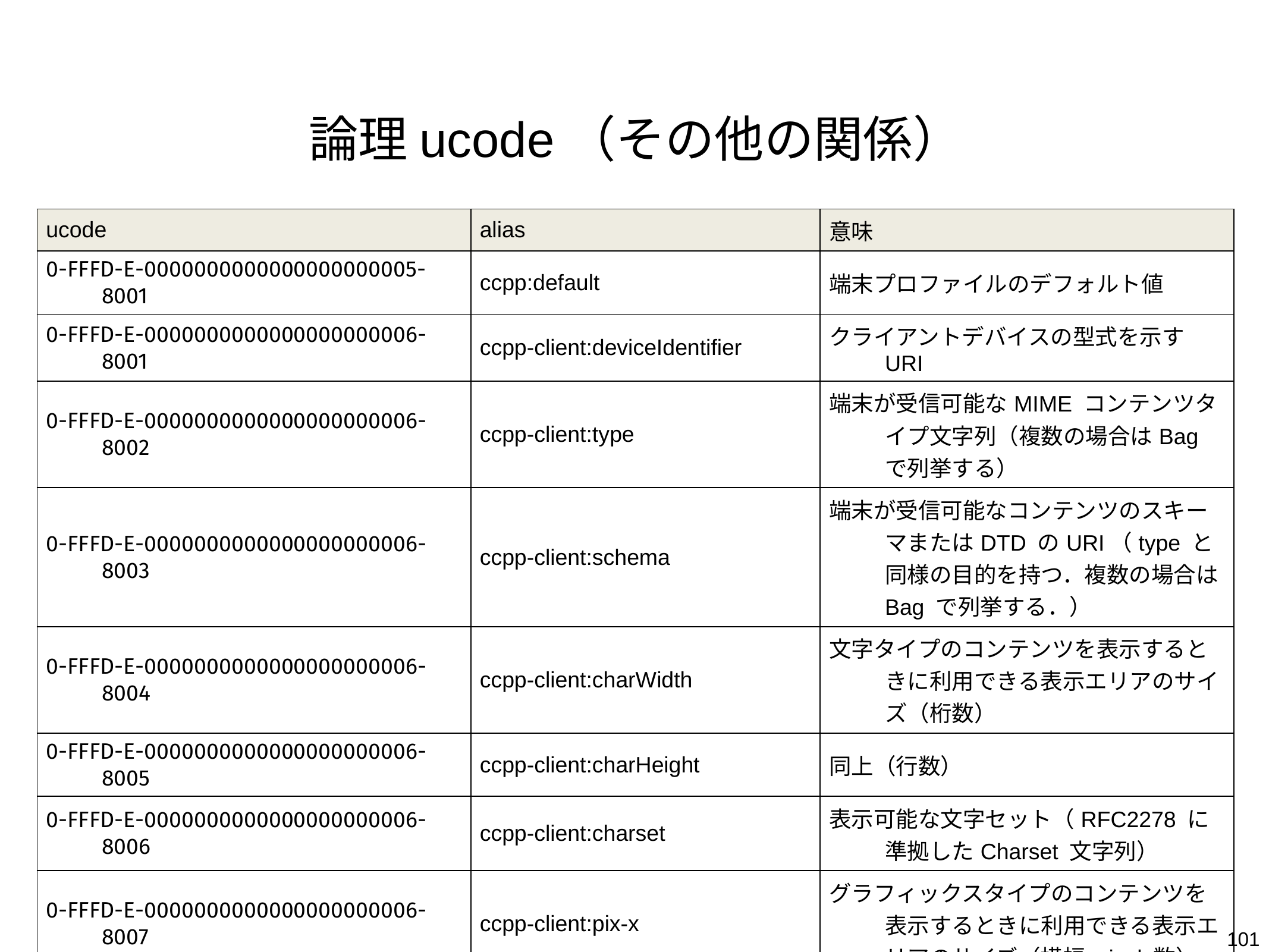

# 論理ucode（その他の関係）
| ucode | alias | 意味 |
| --- | --- | --- |
| 0-FFFD-E-0000000000000000000005-8001 | ccpp:default | 端末プロファイルのデフォルト値 |
| 0-FFFD-E-0000000000000000000006-8001 | ccpp-client:deviceIdentifier | クライアントデバイスの型式を示すURI |
| 0-FFFD-E-0000000000000000000006-8002 | ccpp-client:type | 端末が受信可能なMIME コンテンツタイプ文字列（複数の場合はBag で列挙する） |
| 0-FFFD-E-0000000000000000000006-8003 | ccpp-client:schema | 端末が受信可能なコンテンツのスキーマまたはDTD のURI（type と同様の目的を持つ．複数の場合はBag で列挙する．） |
| 0-FFFD-E-0000000000000000000006-8004 | ccpp-client:charWidth | 文字タイプのコンテンツを表示するときに利用できる表示エリアのサイズ（桁数） |
| 0-FFFD-E-0000000000000000000006-8005 | ccpp-client:charHeight | 同上（行数） |
| 0-FFFD-E-0000000000000000000006-8006 | ccpp-client:charset | 表示可能な文字セット（RFC2278 に準拠したCharset 文字列） |
| 0-FFFD-E-0000000000000000000006-8007 | ccpp-client:pix-x | グラフィックスタイプのコンテンツを表示するときに利用できる表示エリアのサイズ（横幅 pixel 数） |
101